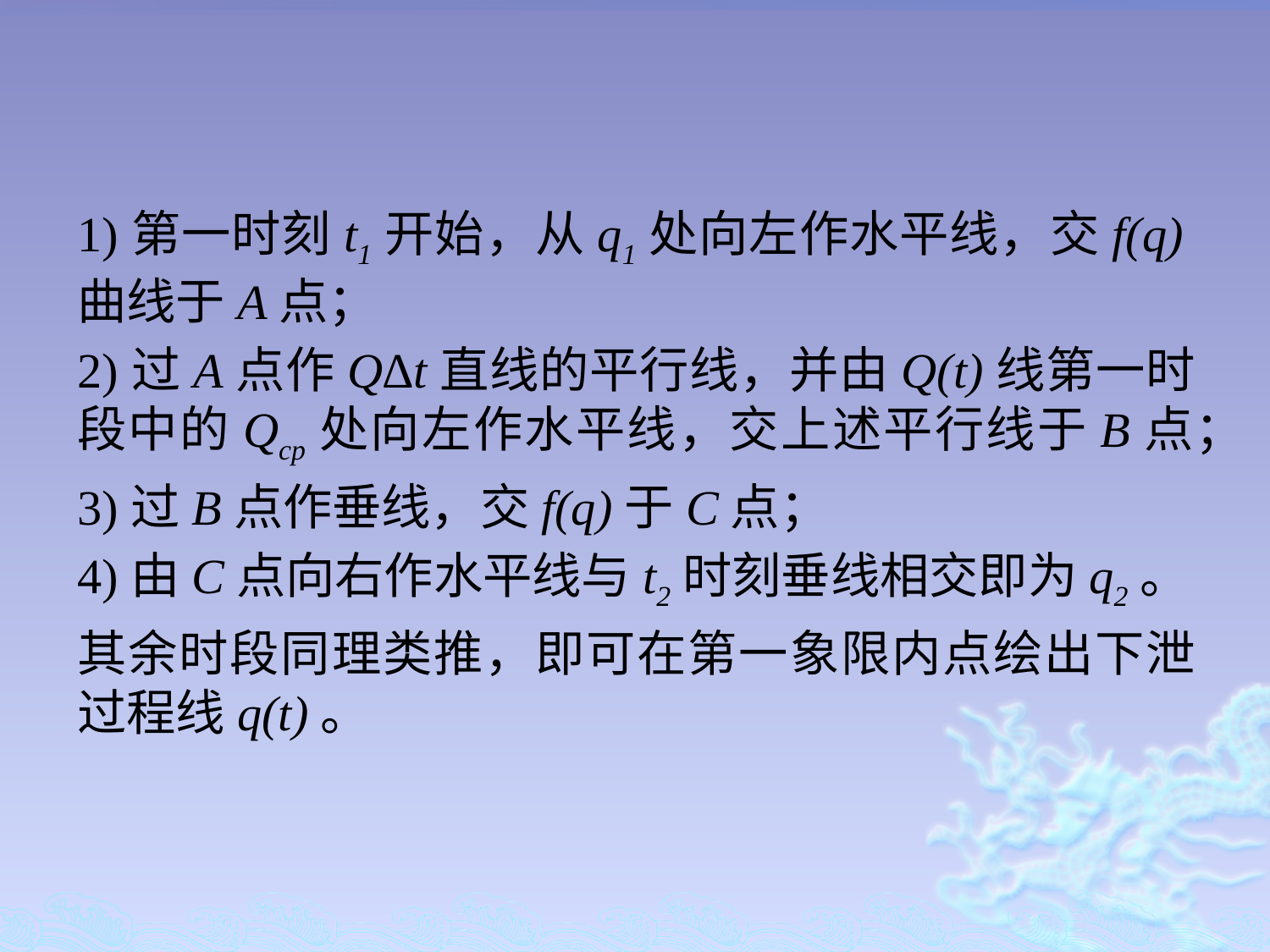

1)第一时刻t1开始，从q1处向左作水平线，交f(q)曲线于A点；
2)过A点作Q∆t直线的平行线，并由Q(t)线第一时段中的Qcp处向左作水平线，交上述平行线于B点；
3)过B点作垂线，交f(q)于C点；
4)由C点向右作水平线与t2时刻垂线相交即为q2。
其余时段同理类推，即可在第一象限内点绘出下泄过程线q(t)。